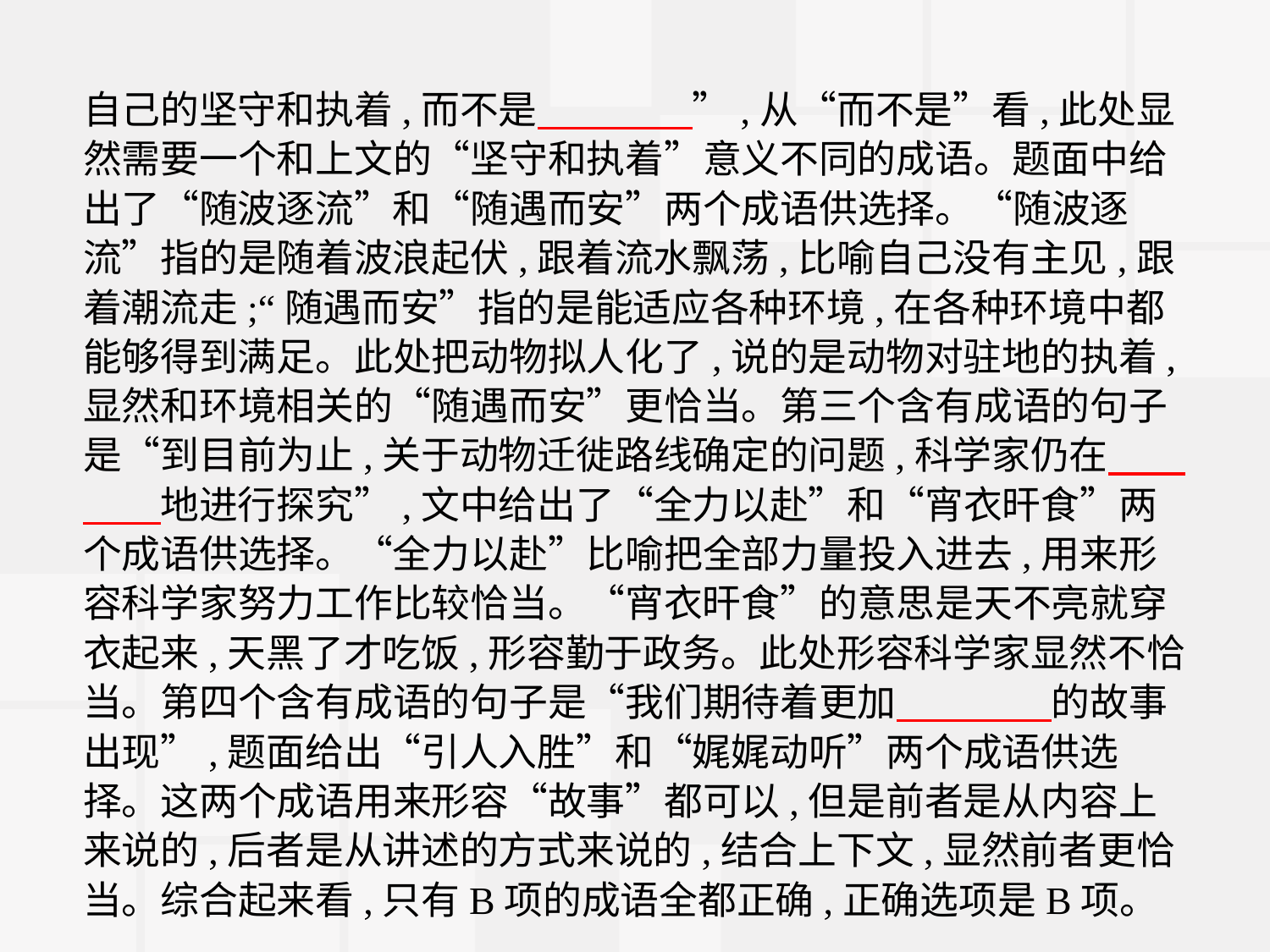

自己的坚守和执着,而不是　　　　”,从“而不是”看,此处显然需要一个和上文的“坚守和执着”意义不同的成语。题面中给出了“随波逐流”和“随遇而安”两个成语供选择。“随波逐流”指的是随着波浪起伏,跟着流水飘荡,比喻自己没有主见,跟着潮流走;“随遇而安”指的是能适应各种环境,在各种环境中都能够得到满足。此处把动物拟人化了,说的是动物对驻地的执着,显然和环境相关的“随遇而安”更恰当。第三个含有成语的句子是“到目前为止,关于动物迁徙路线确定的问题,科学家仍在　　　　地进行探究”,文中给出了“全力以赴”和“宵衣旰食”两个成语供选择。“全力以赴”比喻把全部力量投入进去,用来形容科学家努力工作比较恰当。“宵衣旰食”的意思是天不亮就穿衣起来,天黑了才吃饭,形容勤于政务。此处形容科学家显然不恰当。第四个含有成语的句子是“我们期待着更加　　　　的故事出现”,题面给出“引人入胜”和“娓娓动听”两个成语供选择。这两个成语用来形容“故事”都可以,但是前者是从内容上来说的,后者是从讲述的方式来说的,结合上下文,显然前者更恰当。综合起来看,只有B项的成语全都正确,正确选项是B项。